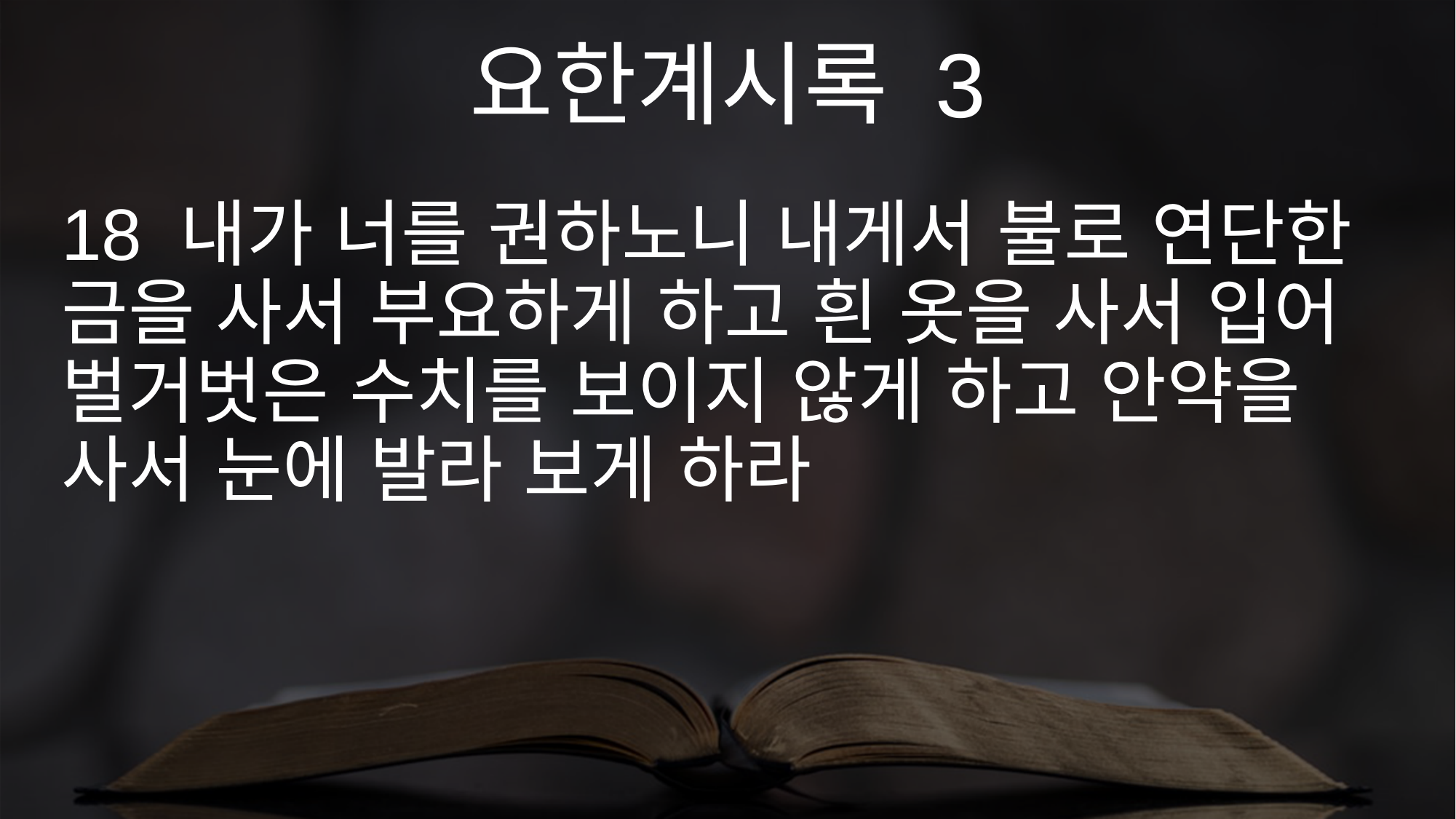

요한계시록 3
18 내가 너를 권하노니 내게서 불로 연단한 금을 사서 부요하게 하고 흰 옷을 사서 입어 벌거벗은 수치를 보이지 않게 하고 안약을 사서 눈에 발라 보게 하라